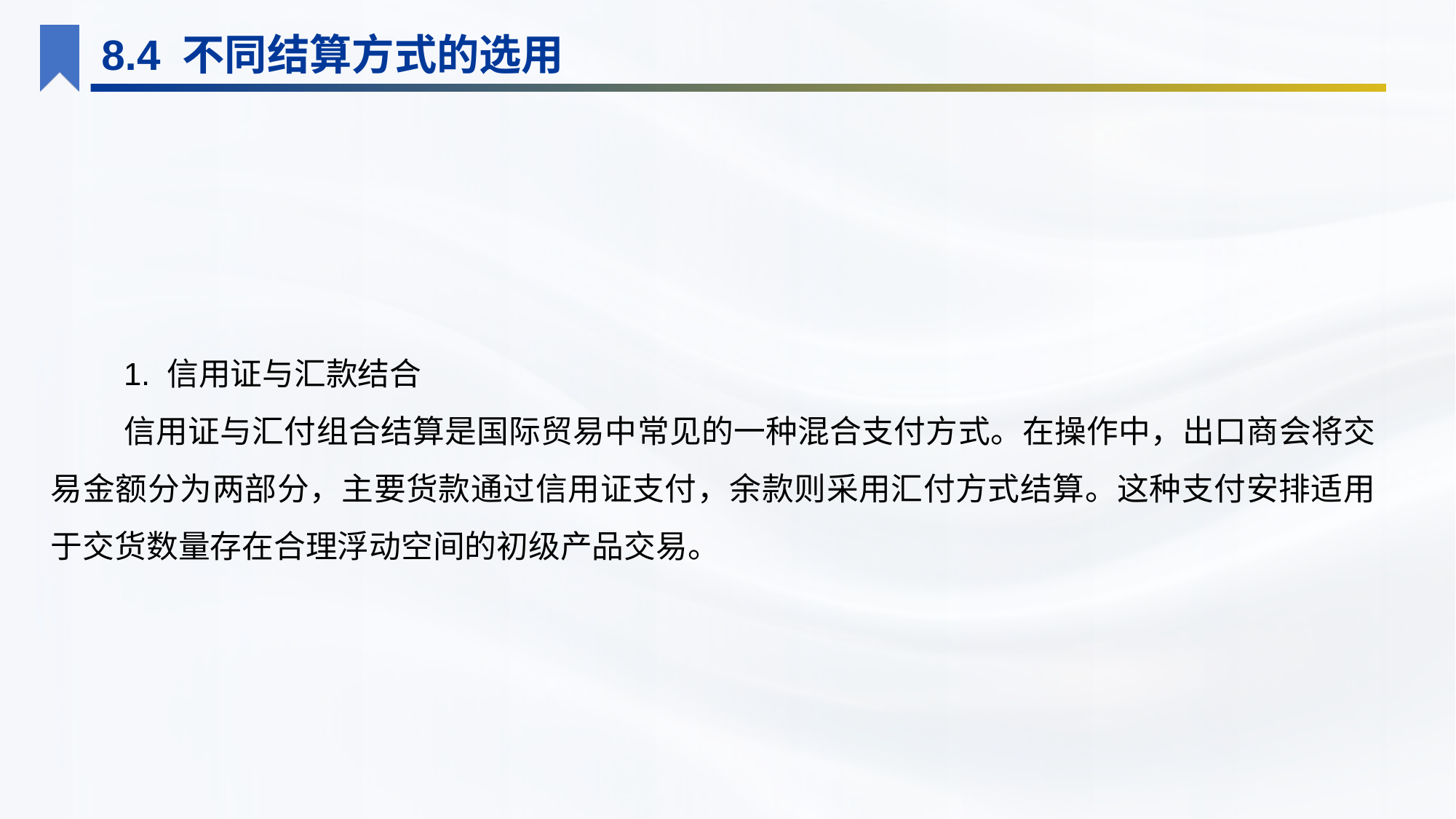

8.4 不同结算方式的选用
1. 信用证与汇款结合
信用证与汇付组合结算是国际贸易中常见的一种混合支付方式。在操作中，出口商会将交易金额分为两部分，主要货款通过信用证支付，余款则采用汇付方式结算。这种支付安排适用于交货数量存在合理浮动空间的初级产品交易。